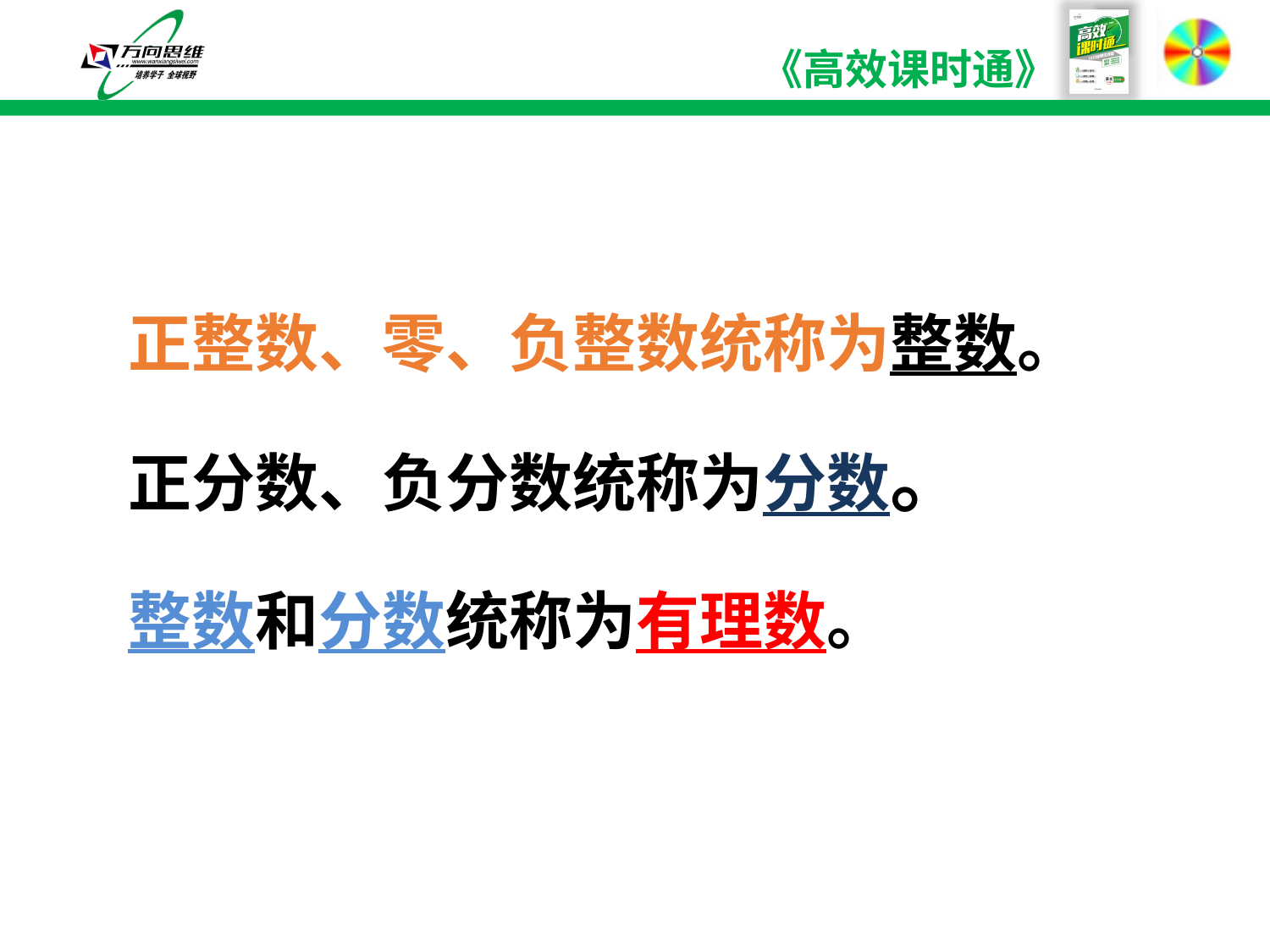

正整数、零、负整数统称为整数。
正分数、负分数统称为分数。
整数和分数统称为有理数。